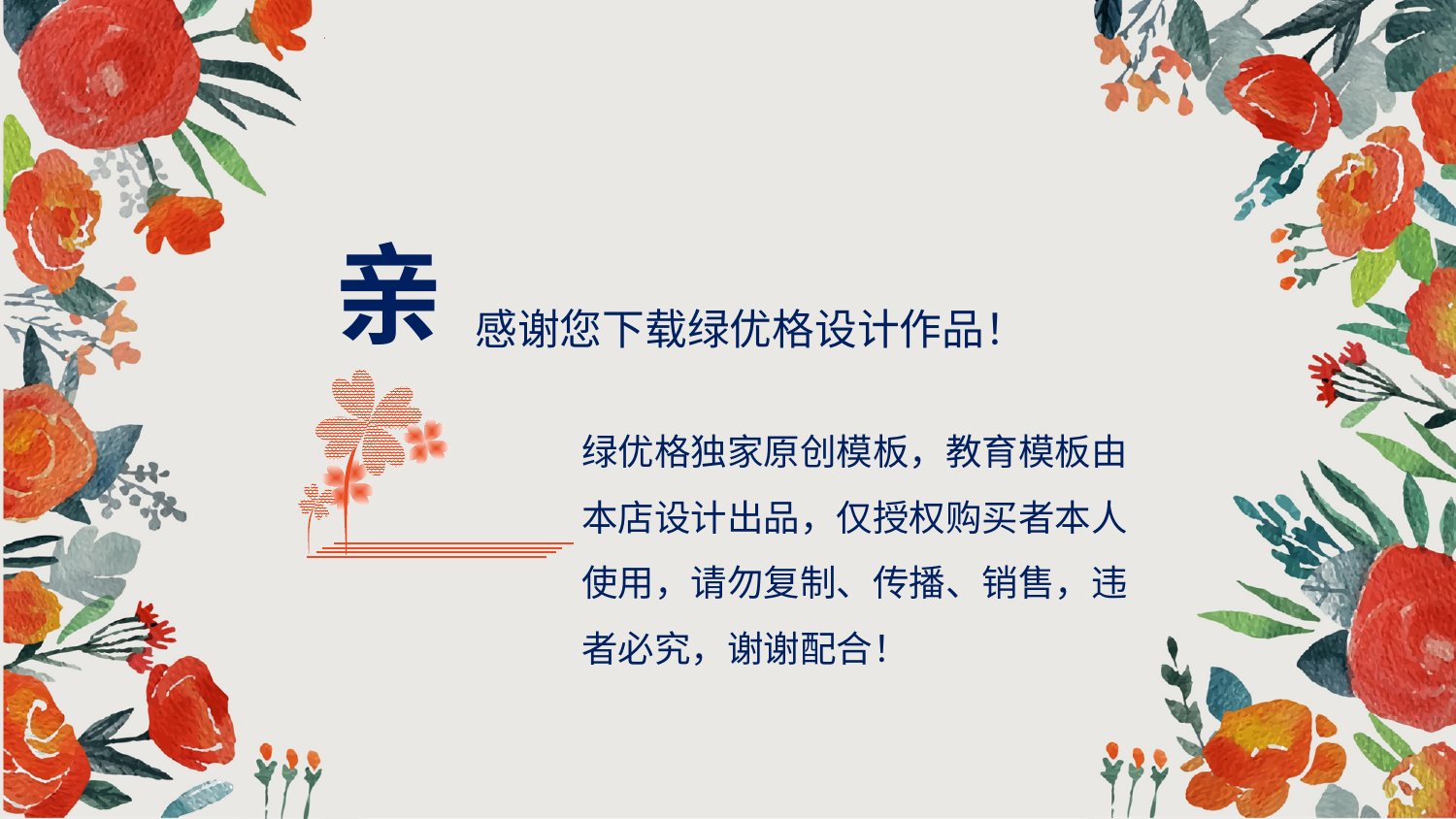

亲
感谢您下载绿优格设计作品！

绿优格独家原创模板，教育模板由本店设计出品，仅授权购买者本人使用，请勿复制、传播、销售，违者必究，谢谢配合！